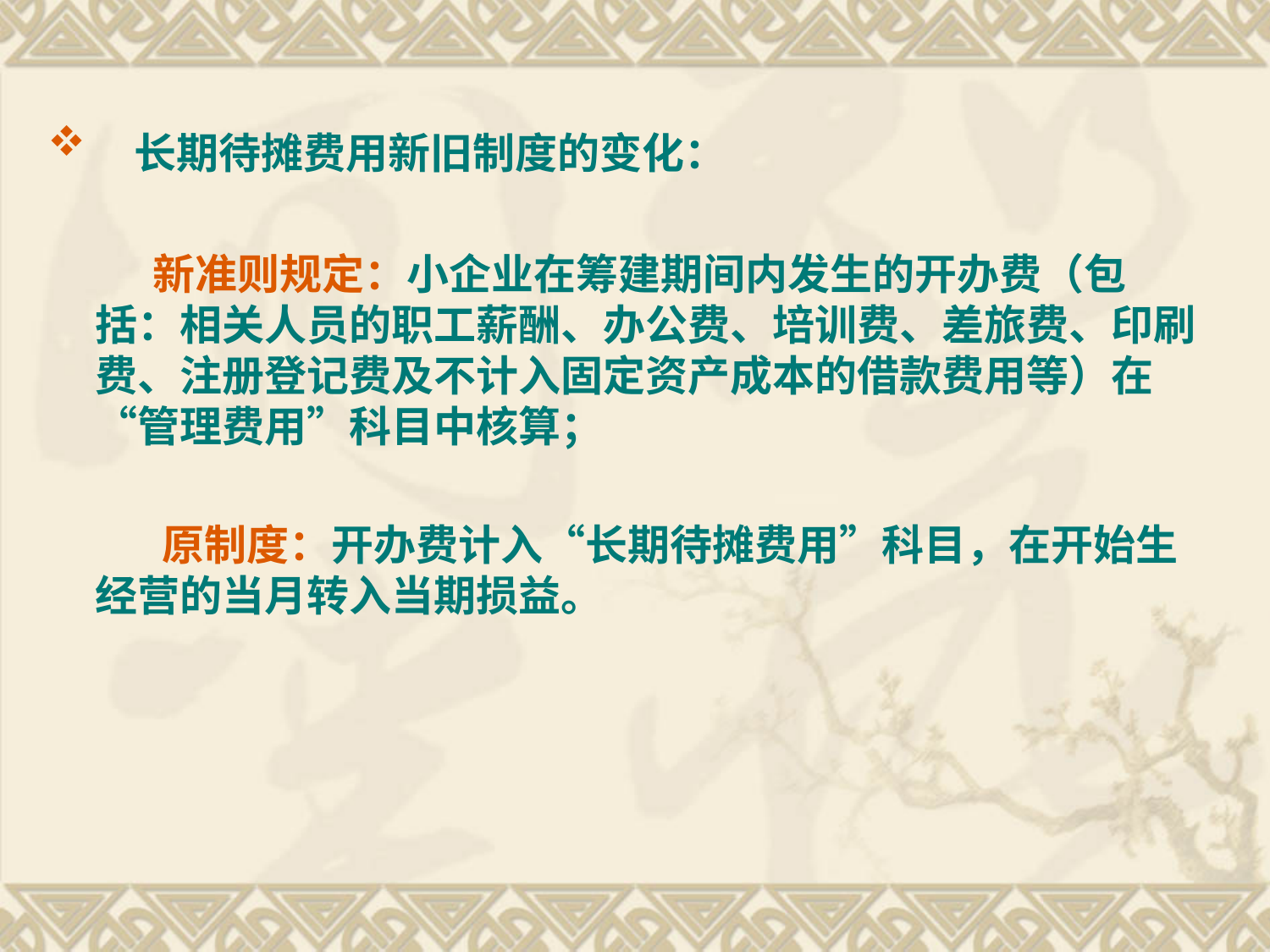

长期待摊费用新旧制度的变化：

          新准则规定：小企业在筹建期间内发生的开办费（包括：相关人员的职工薪酬、办公费、培训费、差旅费、印刷费、注册登记费及不计入固定资产成本的借款费用等）在“管理费用”科目中核算；

           原制度：开办费计入“长期待摊费用”科目，在开始生经营的当月转入当期损益。